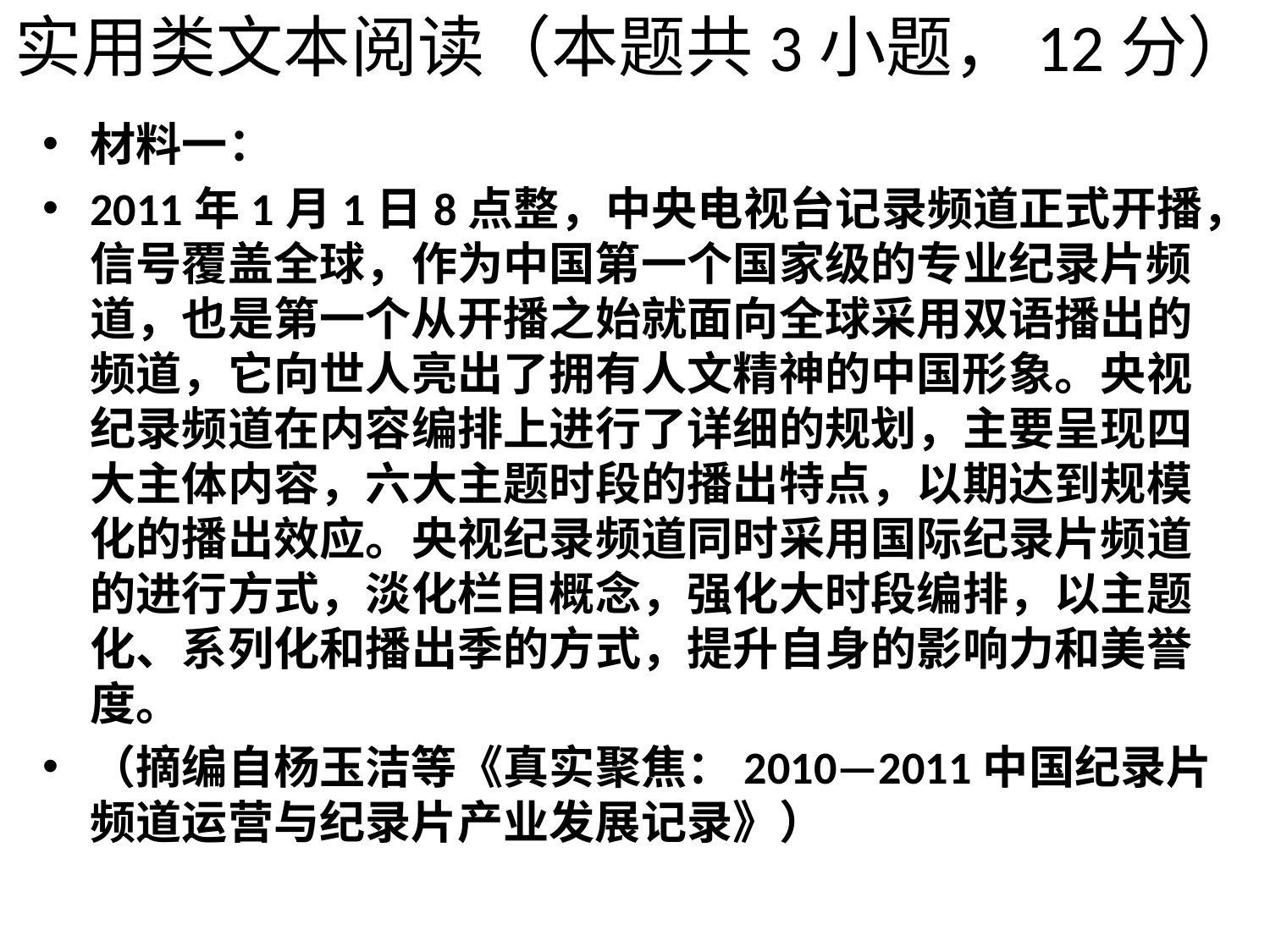

# 实用类文本阅读（本题共3小题，12分）
材料一：
2011年1月1日8点整，中央电视台记录频道正式开播，信号覆盖全球，作为中国第一个国家级的专业纪录片频道，也是第一个从开播之始就面向全球采用双语播出的频道，它向世人亮出了拥有人文精神的中国形象。央视纪录频道在内容编排上进行了详细的规划，主要呈现四大主体内容，六大主题时段的播出特点，以期达到规模化的播出效应。央视纪录频道同时采用国际纪录片频道的进行方式，淡化栏目概念，强化大时段编排，以主题化、系列化和播出季的方式，提升自身的影响力和美誉度。
（摘编自杨玉洁等《真实聚焦：2010—2011中国纪录片频道运营与纪录片产业发展记录》）